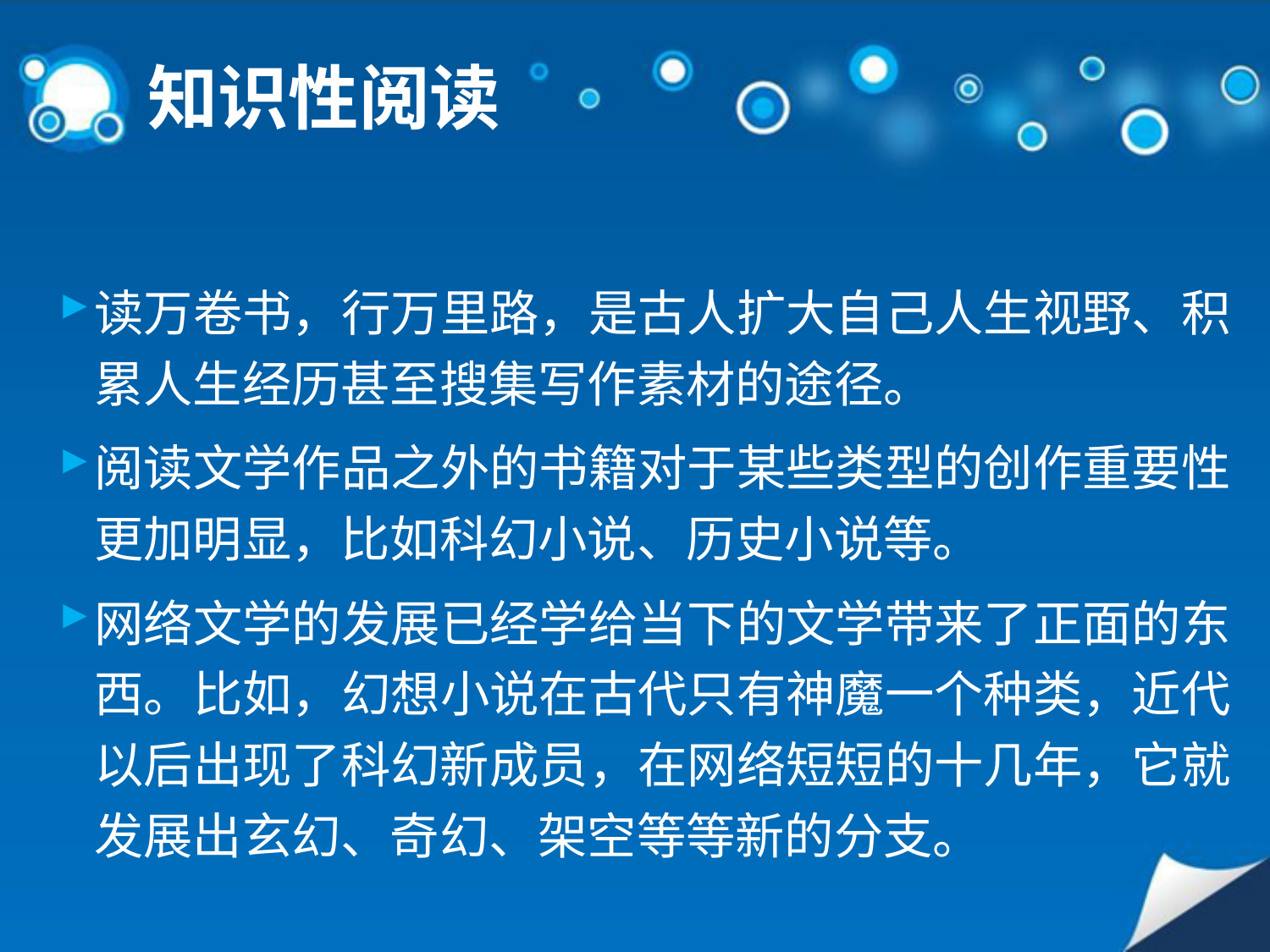

# 知识性阅读

读万卷书，行万里路，是古人扩大自己人生视野、积累人生经历甚至搜集写作素材的途径。
阅读文学作品之外的书籍对于某些类型的创作重要性更加明显，比如科幻小说、历史小说等。
网络文学的发展已经学给当下的文学带来了正面的东西。比如，幻想小说在古代只有神魔一个种类，近代以后出现了科幻新成员，在网络短短的十几年，它就发展出玄幻、奇幻、架空等等新的分支。